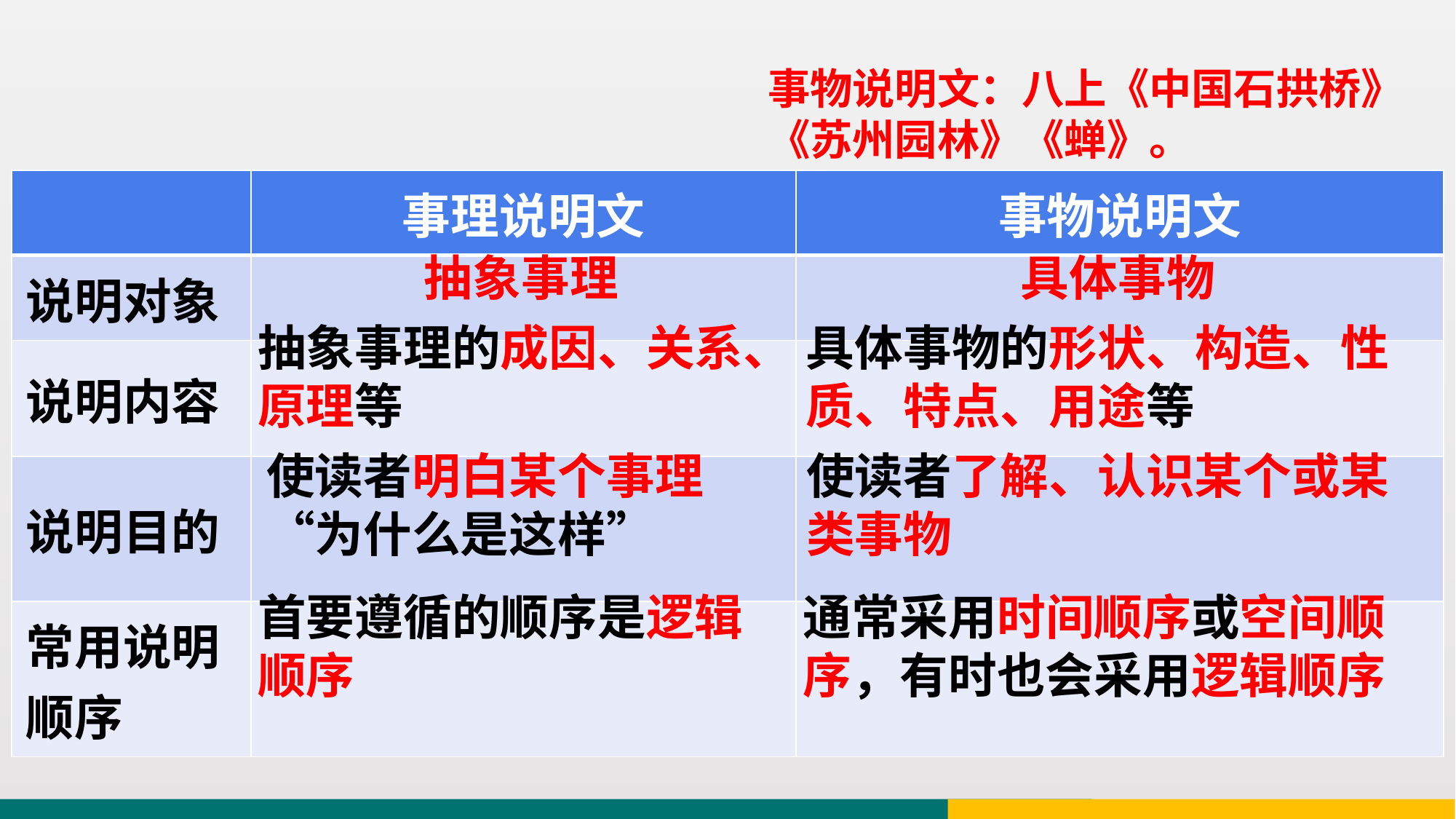

事物说明文：八上《中国石拱桥》《苏州园林》《蝉》。
|  | 事理说明文 | 事物说明文 |
| --- | --- | --- |
| 说明对象 |  |  |
| 说明内容 |  |  |
| 说明目的 |  |  |
| 常用说明 顺序 |  |  |
抽象事理
具体事物
抽象事理的成因、关系、原理等
具体事物的形状、构造、性质、特点、用途等
使读者明白某个事理“为什么是这样”
使读者了解、认识某个或某类事物
首要遵循的顺序是逻辑顺序
通常采用时间顺序或空间顺序，有时也会采用逻辑顺序